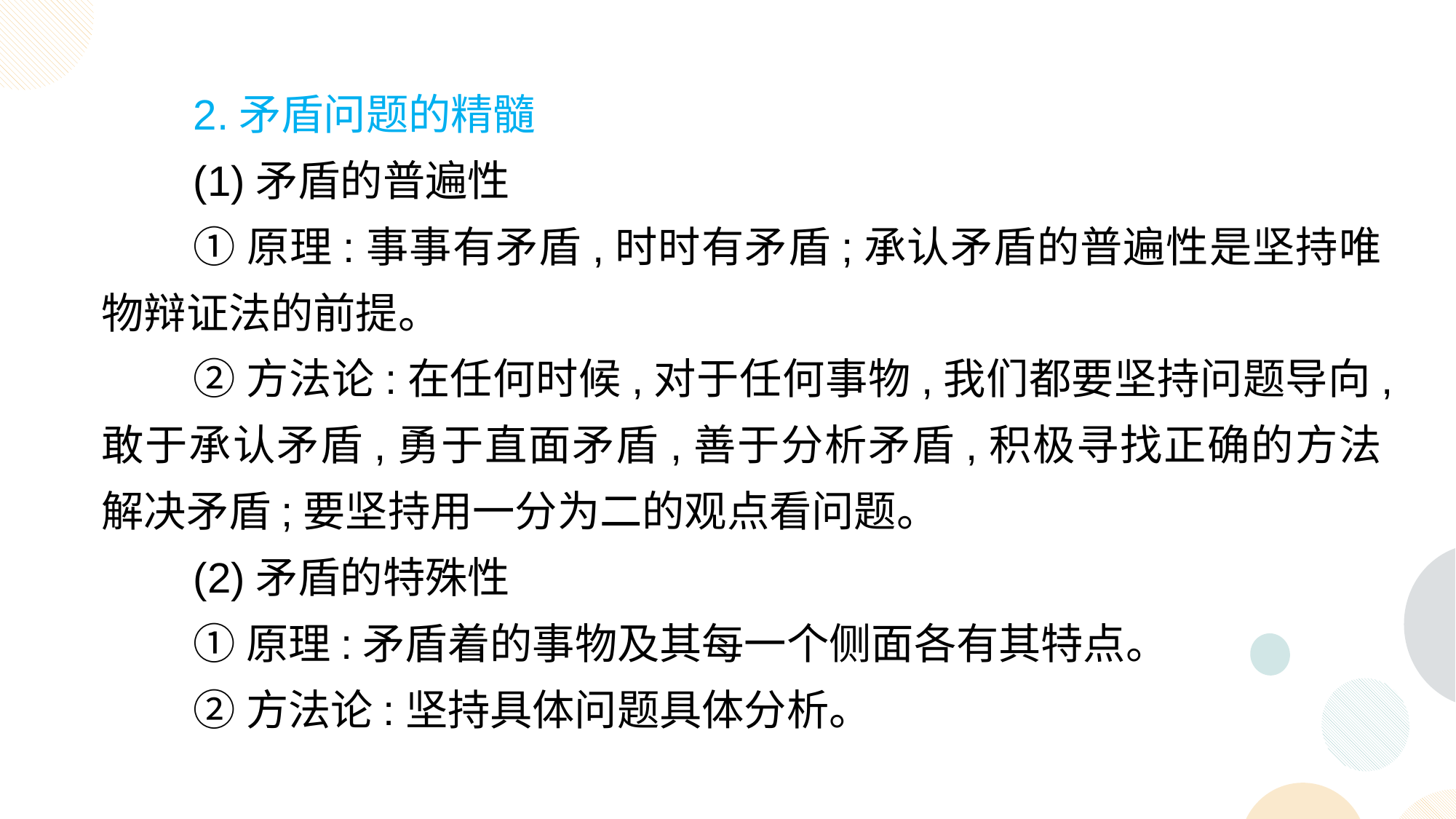

2.矛盾问题的精髓
(1)矛盾的普遍性
①原理:事事有矛盾,时时有矛盾;承认矛盾的普遍性是坚持唯物辩证法的前提。
②方法论:在任何时候,对于任何事物,我们都要坚持问题导向,敢于承认矛盾,勇于直面矛盾,善于分析矛盾,积极寻找正确的方法解决矛盾;要坚持用一分为二的观点看问题。
(2)矛盾的特殊性
①原理:矛盾着的事物及其每一个侧面各有其特点。
②方法论:坚持具体问题具体分析。